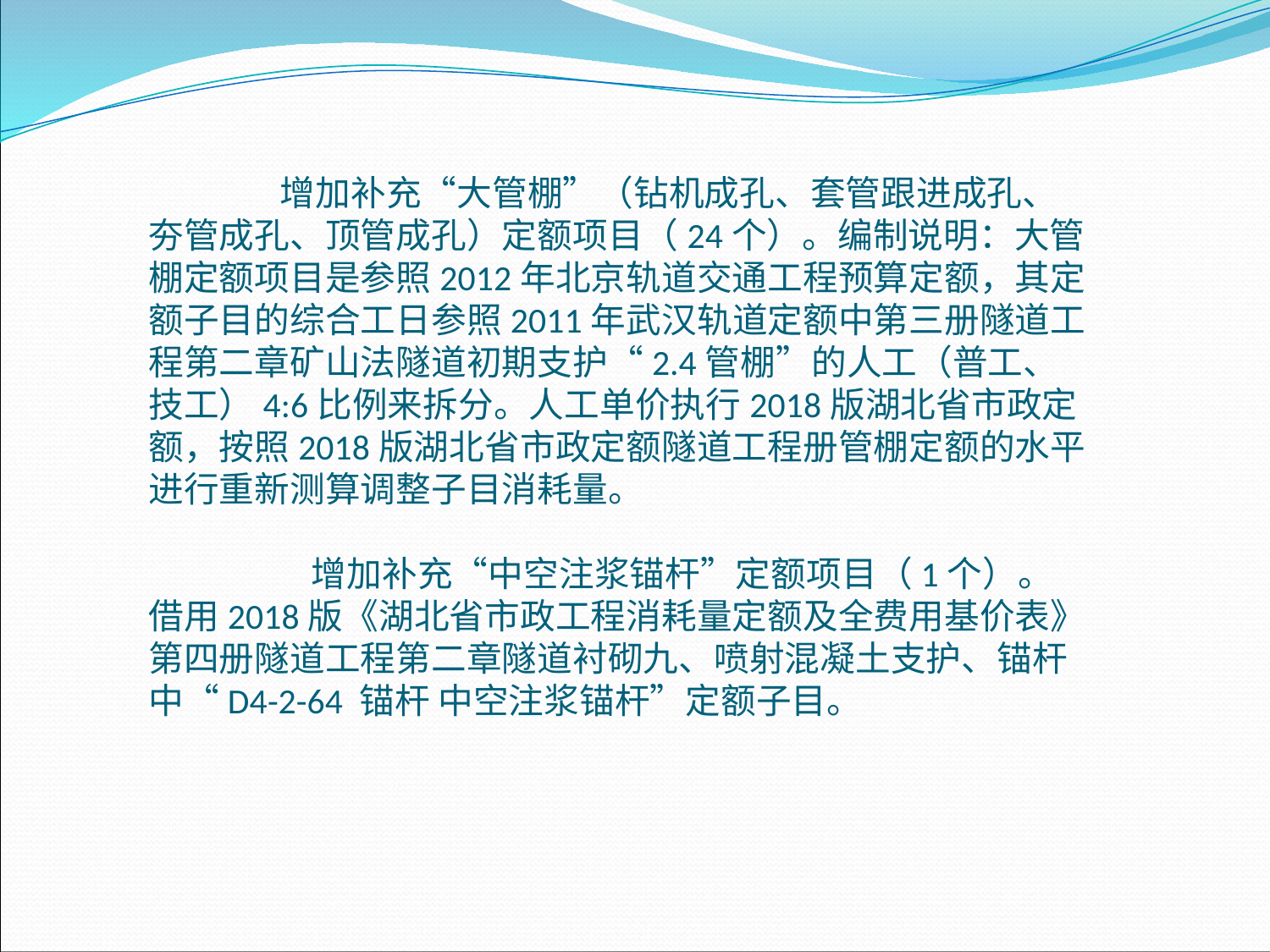

增加补充“大管棚”（钻机成孔、套管跟进成孔、夯管成孔、顶管成孔）定额项目（24个）。编制说明：大管棚定额项目是参照2012年北京轨道交通工程预算定额，其定额子目的综合工日参照2011年武汉轨道定额中第三册隧道工程第二章矿山法隧道初期支护“2.4管棚”的人工（普工、技工）4:6比例来拆分。人工单价执行2018版湖北省市政定额，按照2018版湖北省市政定额隧道工程册管棚定额的水平进行重新测算调整子目消耗量。
               增加补充“中空注浆锚杆”定额项目（1个）。借用2018版《湖北省市政工程消耗量定额及全费用基价表》第四册隧道工程第二章隧道衬砌九、喷射混凝土支护、锚杆中“D4-2-64 锚杆 中空注浆锚杆”定额子目。
76